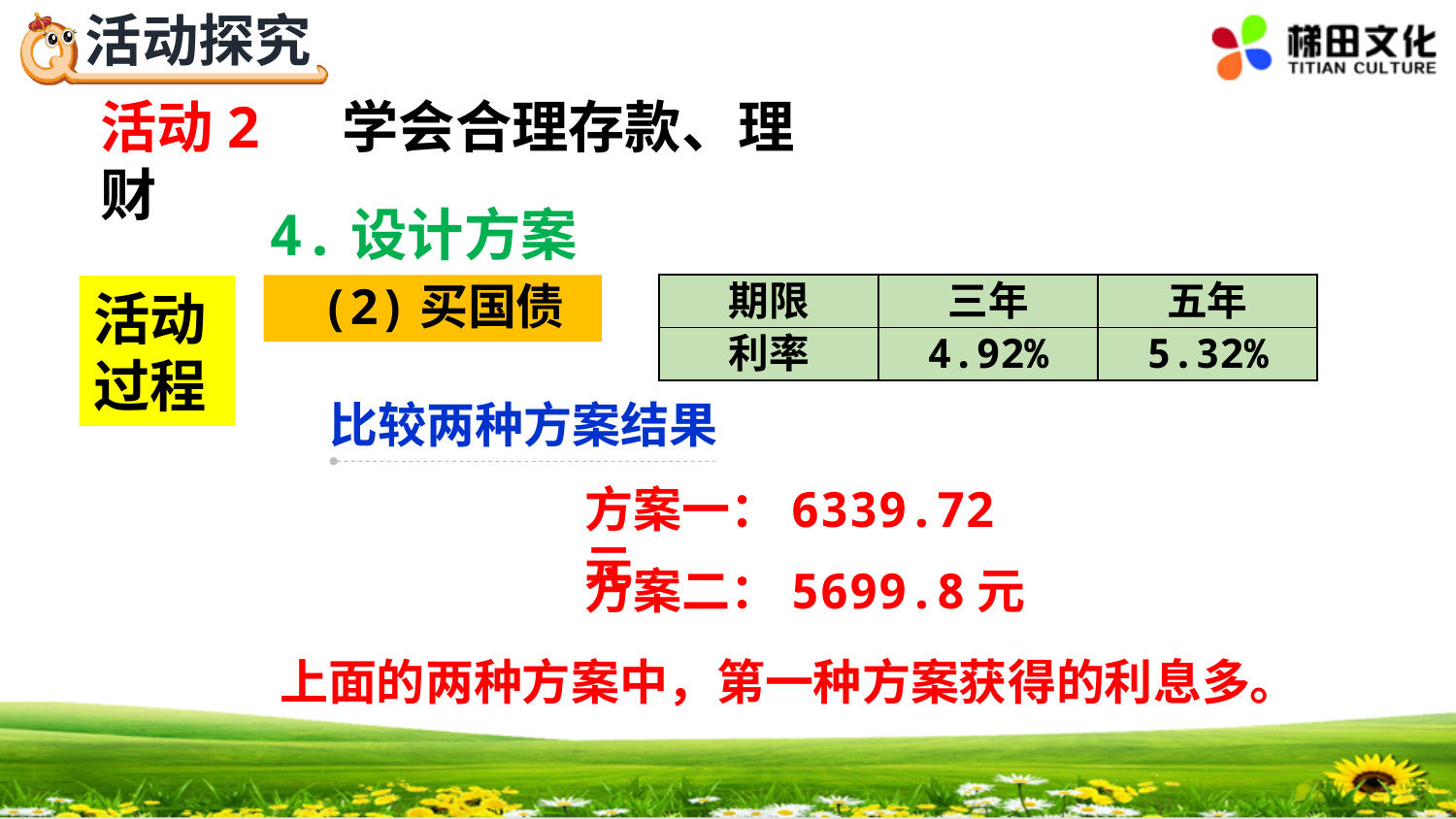

活动2  学会合理存款、理财
4.设计方案
活动过程
(2)买国债
| 期限 | 三年 | 五年 |
| --- | --- | --- |
| 利率 | 4.92% | 5.32% |
比较两种方案结果

方案一：6339.72元
方案二：5699.8元
上面的两种方案中，第一种方案获得的利息多。